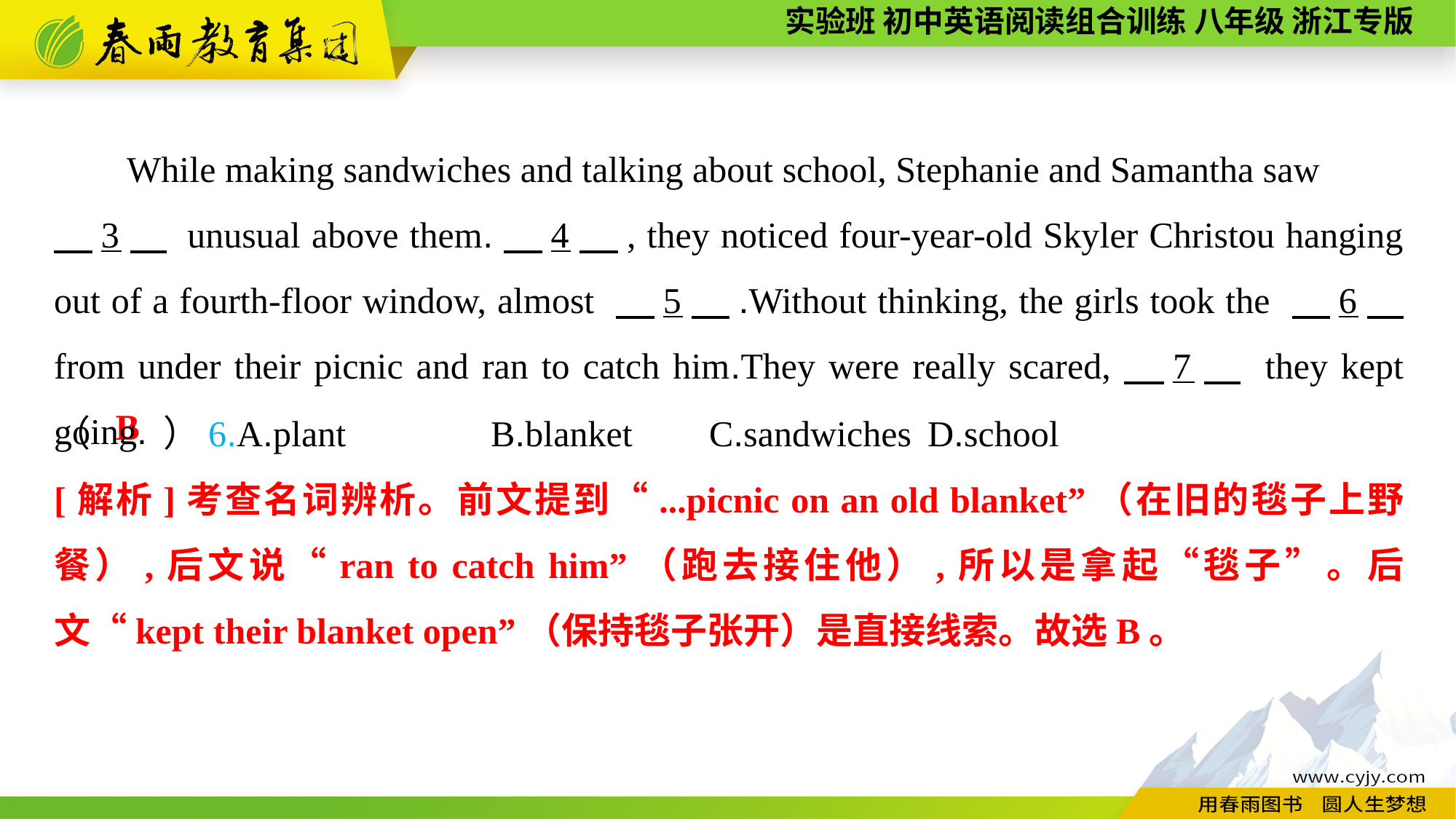

While making sandwiches and talking about school, Stephanie and Samantha saw
　3　 unusual above them.　4　, they noticed four-year-old Skyler Christou hanging out of a fourth-floor window, almost 　5　.Without thinking, the girls took the 　6　 from under their picnic and ran to catch him.They were really scared,　7　 they kept going.
（　　）6.A.plant		B.blanket	C.sandwiches	D.school
B
[解析]考查名词辨析。前文提到“...picnic on an old blanket”（在旧的毯子上野餐）,后文说“ran to catch him”（跑去接住他）,所以是拿起“毯子”。后文“kept their blanket open”（保持毯子张开）是直接线索。故选B。